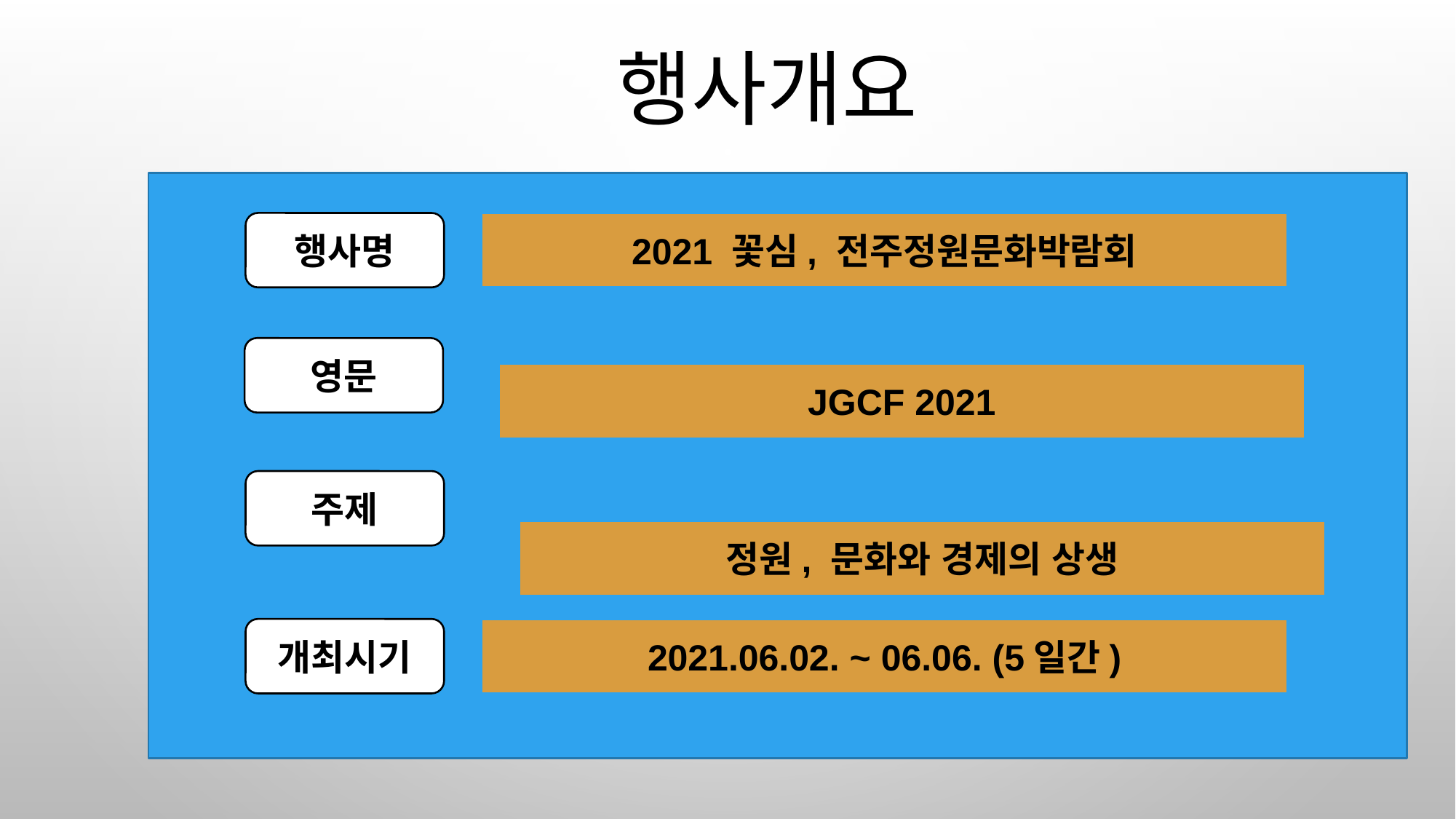

# 행사개요

행사명
2021 꽃심, 전주정원문화박람회
영문
JGCF 2021
주제
정원, 문화와 경제의 상생
개최시기
2021.06.02. ~ 06.06. (5일간)